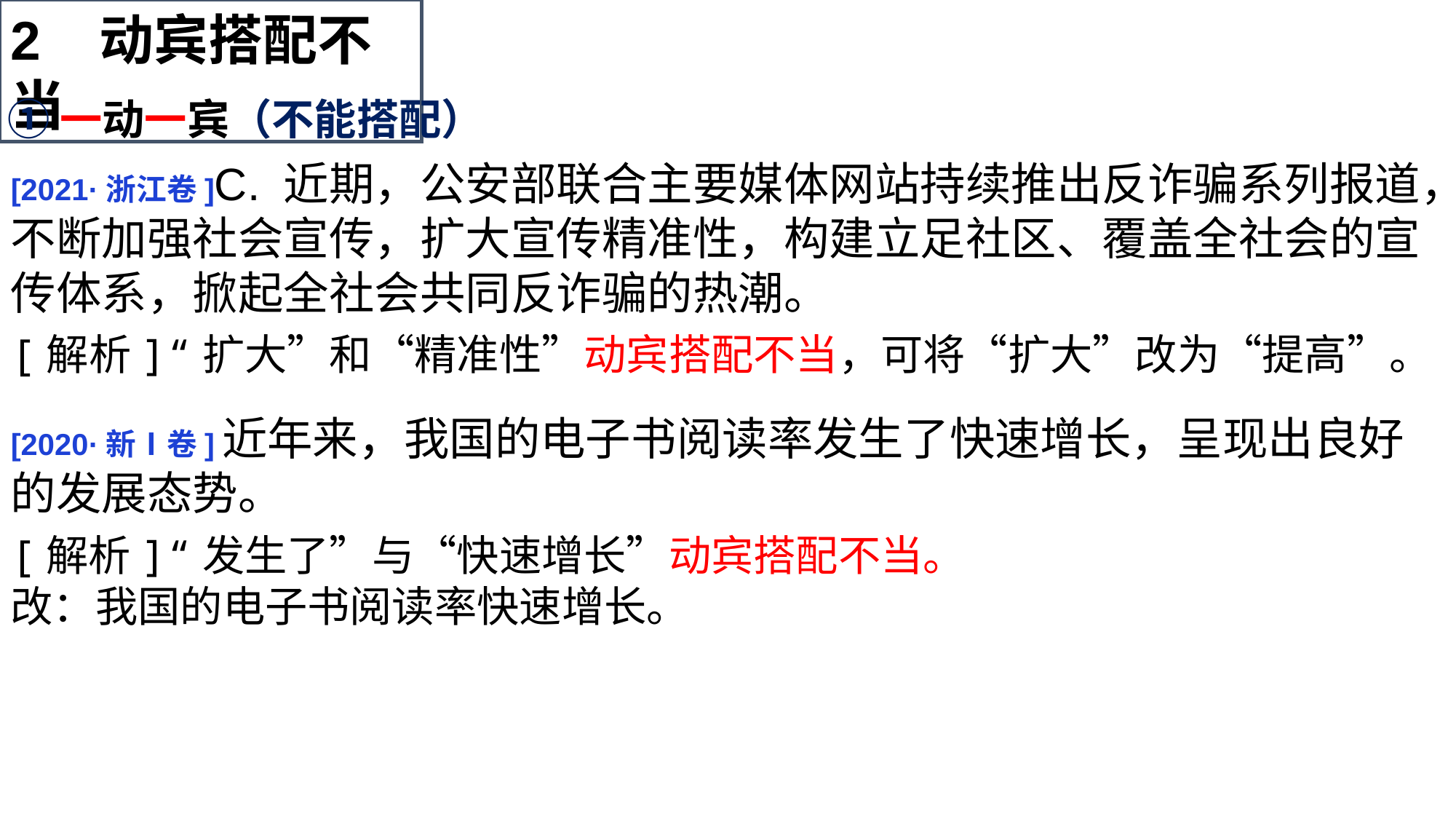

2   动宾搭配不当
①一动一宾（不能搭配）
[2021·浙江卷]C. 近期，公安部联合主要媒体网站持续推出反诈骗系列报道，不断加强社会宣传，扩大宣传精准性，构建立足社区、覆盖全社会的宣传体系，掀起全社会共同反诈骗的热潮。
[解析]“扩大”和“精准性”动宾搭配不当，可将“扩大”改为“提高”。
[2020·新Ⅰ卷]近年来，我国的电子书阅读率发生了快速增长，呈现出良好的发展态势。
[解析]“发生了”与“快速增长”动宾搭配不当。
改：我国的电子书阅读率快速增长。